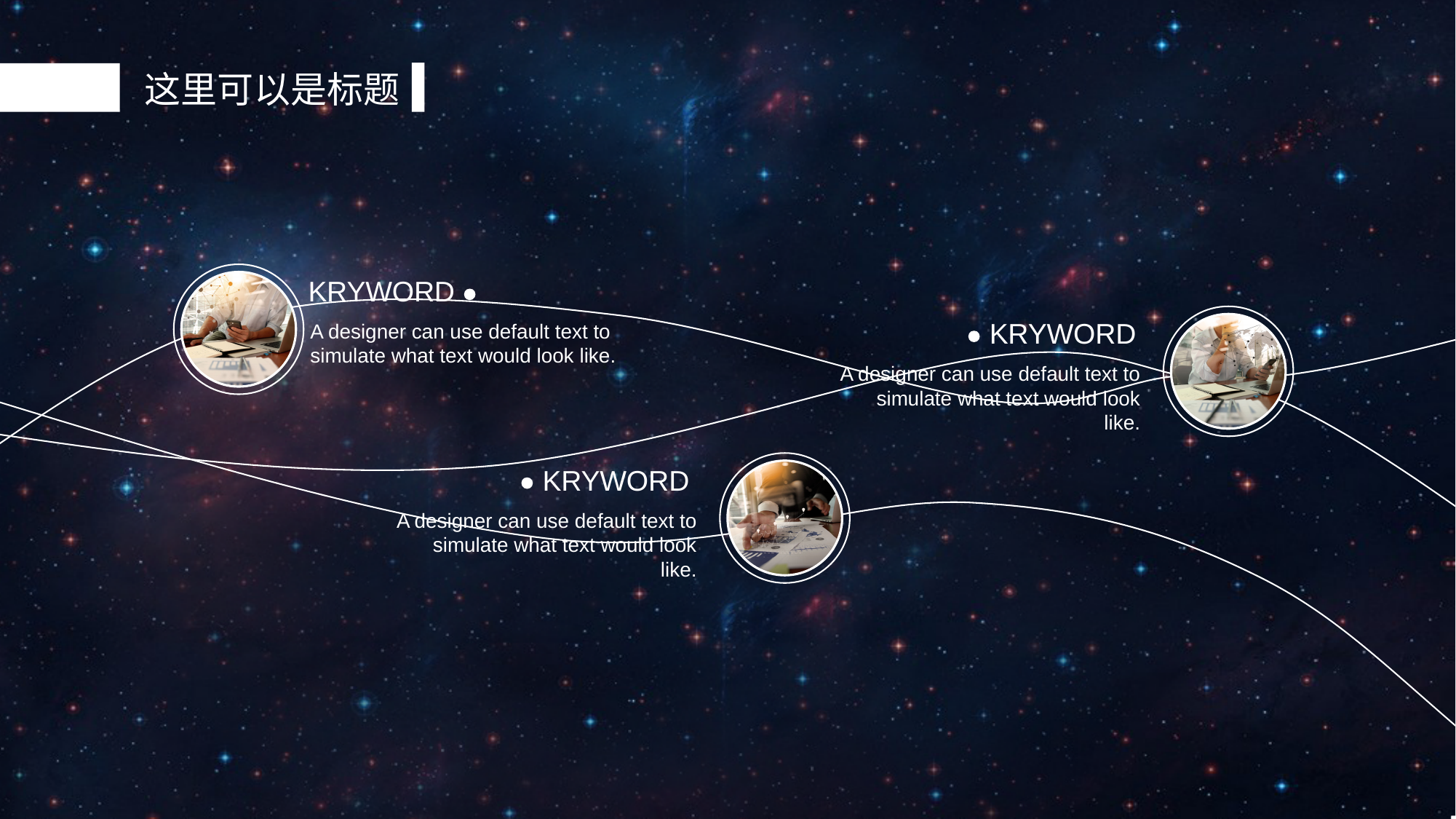

这里可以是标题

KRYWORD

KRYWORD
A designer can use default text to simulate what text would look like.

A designer can use default text to simulate what text would look like.

KRYWORD

A designer can use default text to simulate what text would look like.